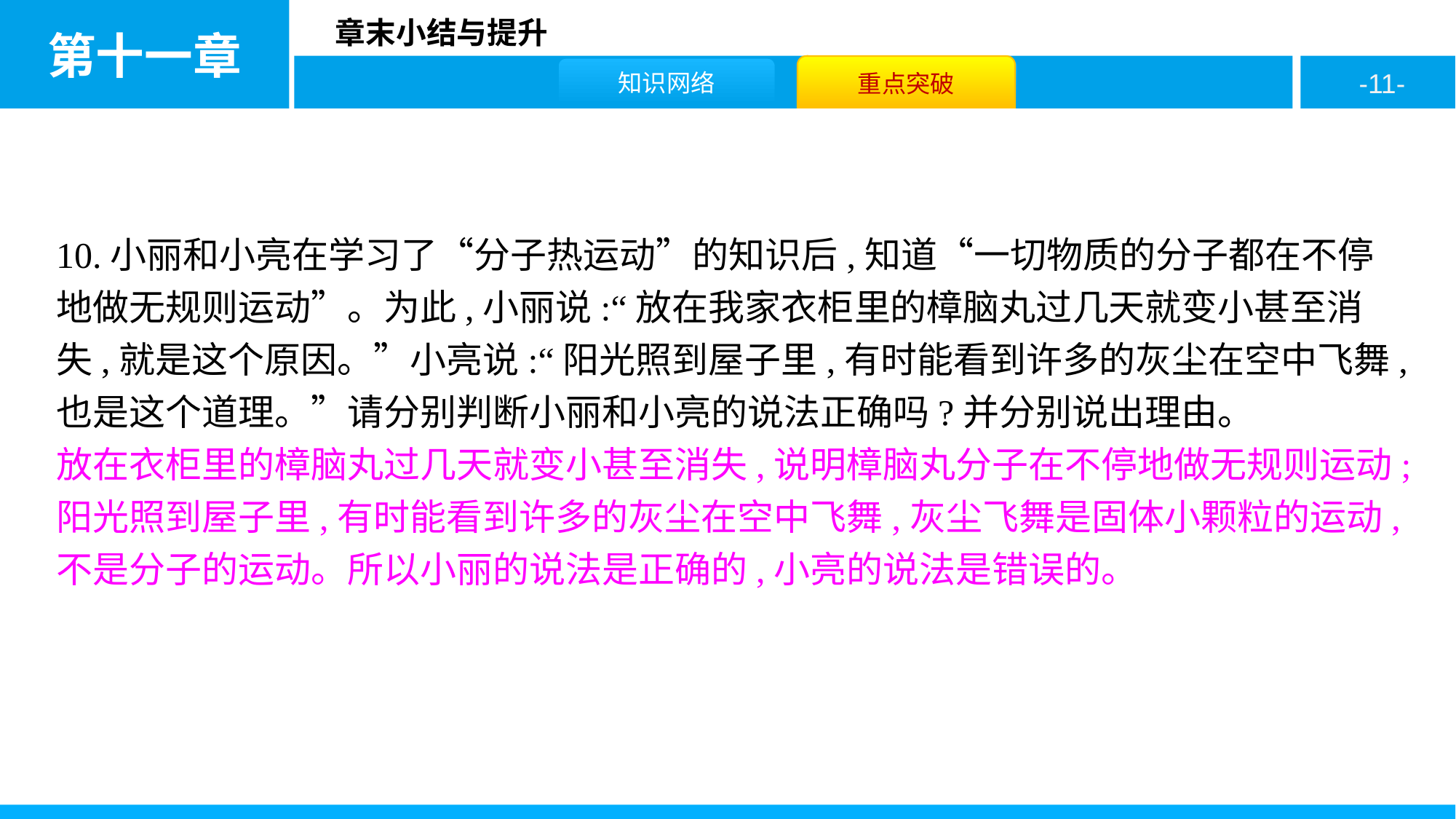

10.小丽和小亮在学习了“分子热运动”的知识后,知道“一切物质的分子都在不停地做无规则运动”。为此,小丽说:“放在我家衣柜里的樟脑丸过几天就变小甚至消失,就是这个原因。”小亮说:“阳光照到屋子里,有时能看到许多的灰尘在空中飞舞,也是这个道理。”请分别判断小丽和小亮的说法正确吗?并分别说出理由。
放在衣柜里的樟脑丸过几天就变小甚至消失,说明樟脑丸分子在不停地做无规则运动;阳光照到屋子里,有时能看到许多的灰尘在空中飞舞,灰尘飞舞是固体小颗粒的运动,不是分子的运动。所以小丽的说法是正确的,小亮的说法是错误的。